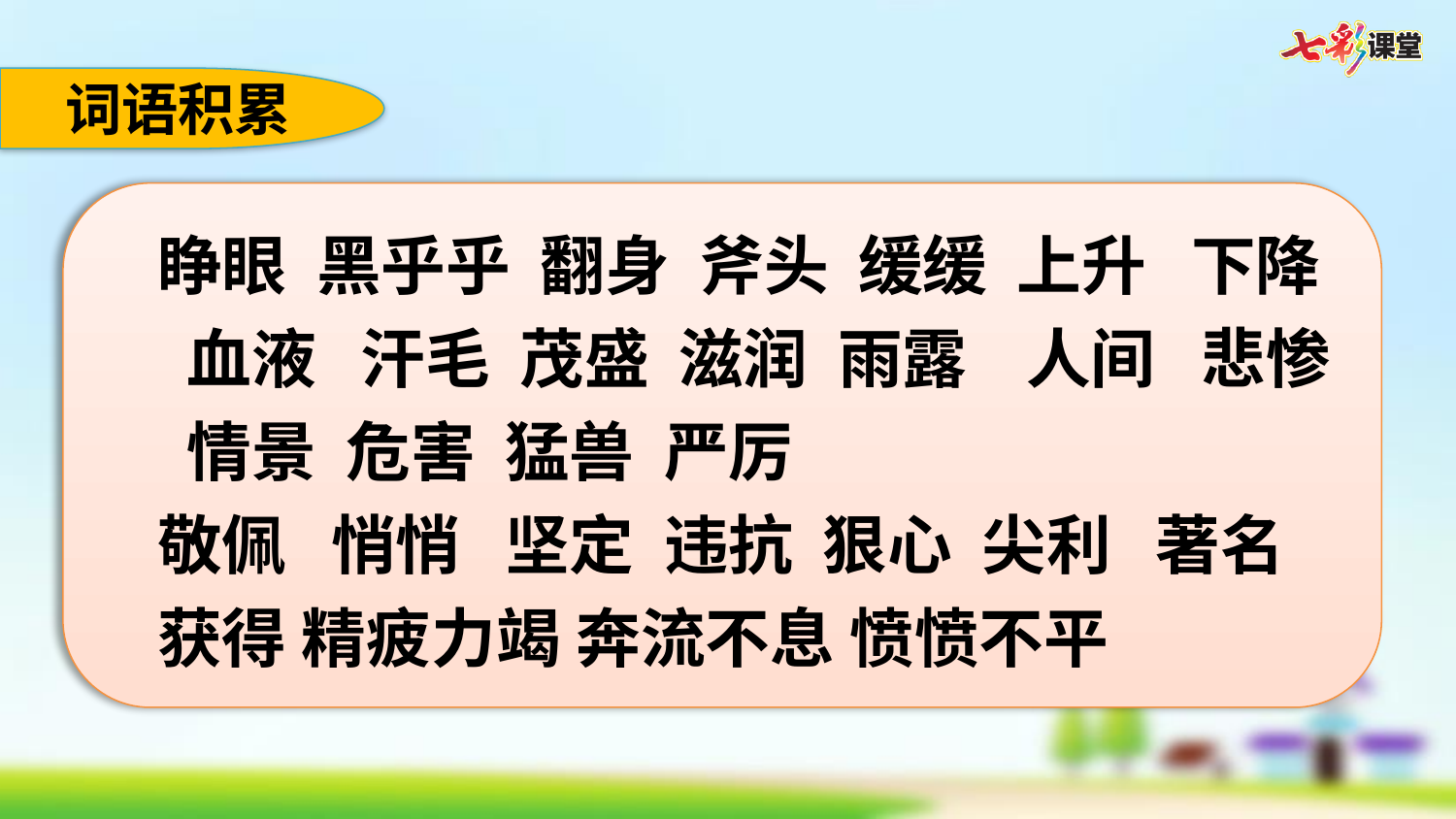

词语积累

睁眼  黑乎乎  翻身  斧头  缓缓  上升   下降   血液   汗毛  茂盛  滋润  雨露    人间   悲惨   情景  危害  猛兽  严厉
敬佩   悄悄   坚定  违抗  狠心  尖利   著名 获得 精疲力竭 奔流不息 愤愤不平